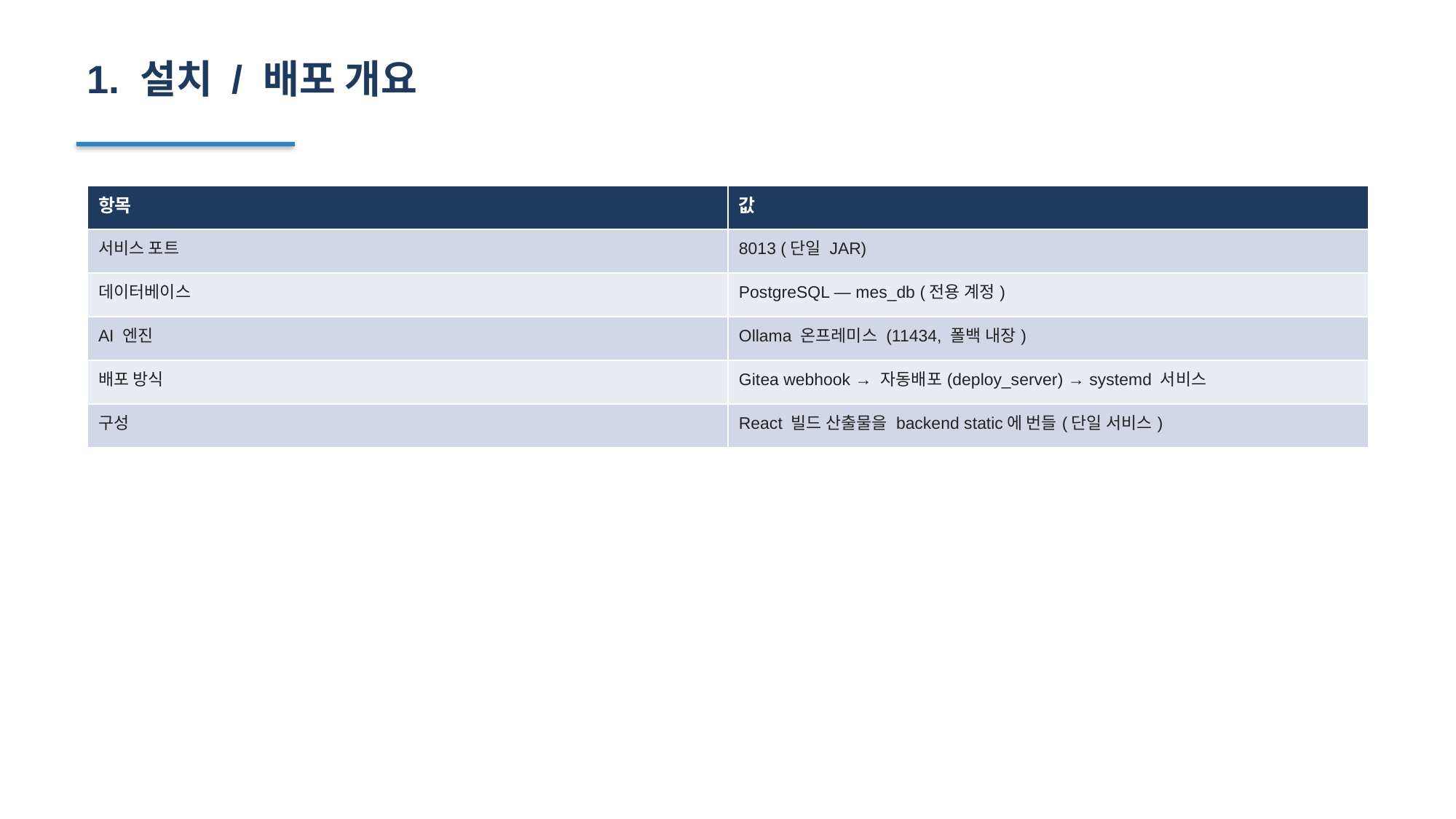

1. 설치 / 배포 개요

| 항목 | 값 |
| --- | --- |
| 서비스 포트 | 8013 (단일 JAR) |
| 데이터베이스 | PostgreSQL — mes\_db (전용 계정) |
| AI 엔진 | Ollama 온프레미스 (11434, 폴백 내장) |
| 배포 방식 | Gitea webhook → 자동배포(deploy\_server) → systemd 서비스 |
| 구성 | React 빌드 산출물을 backend static에 번들(단일 서비스) |